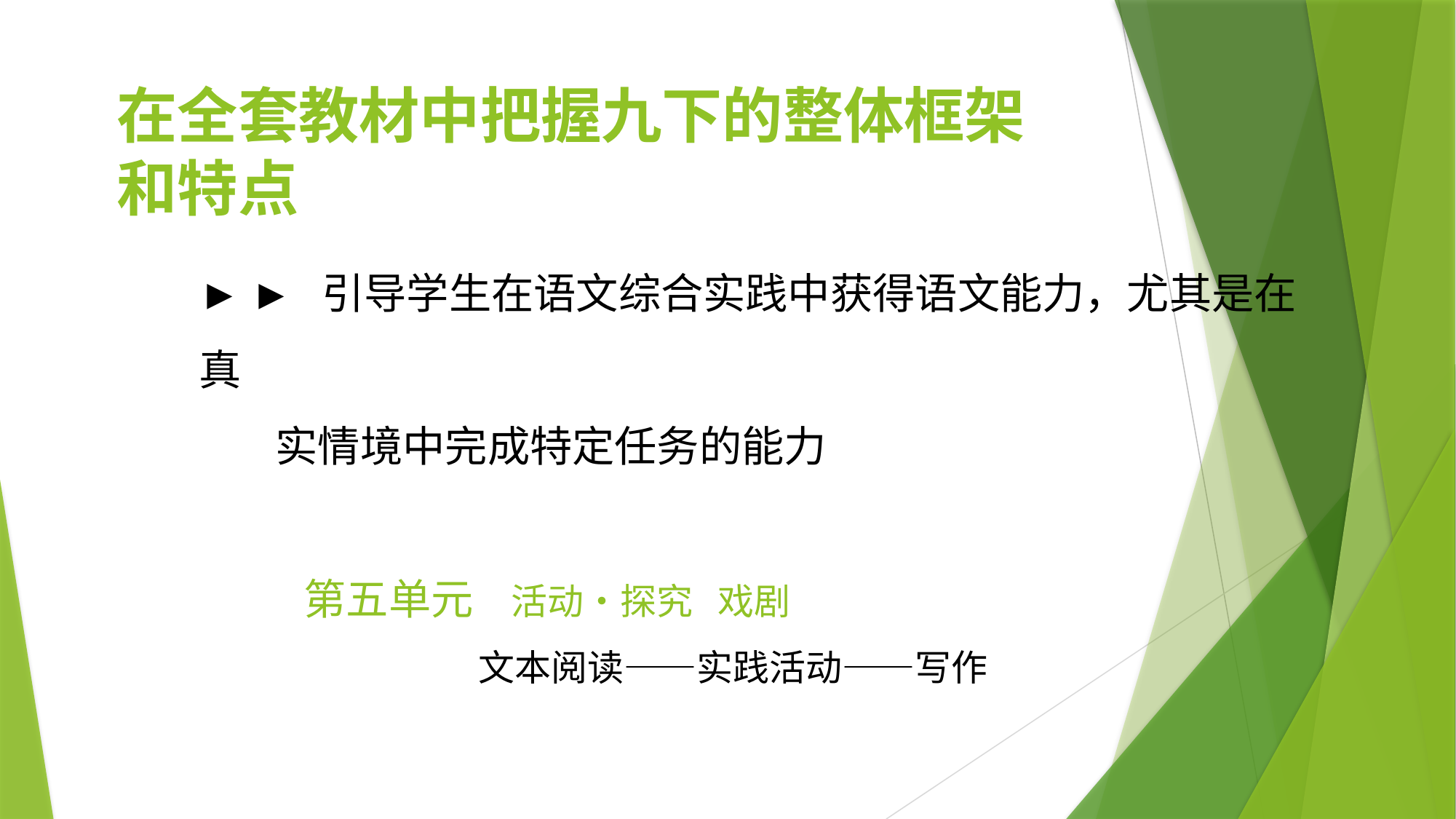

在全套教材中把握九下的整体框架和特点

► ►  引导学生在语文综合实践中获得语文能力，尤其是在真
       实情境中完成特定任务的能力

          第五单元    活动•探究   戏剧
                                 文本阅读——实践活动——写作